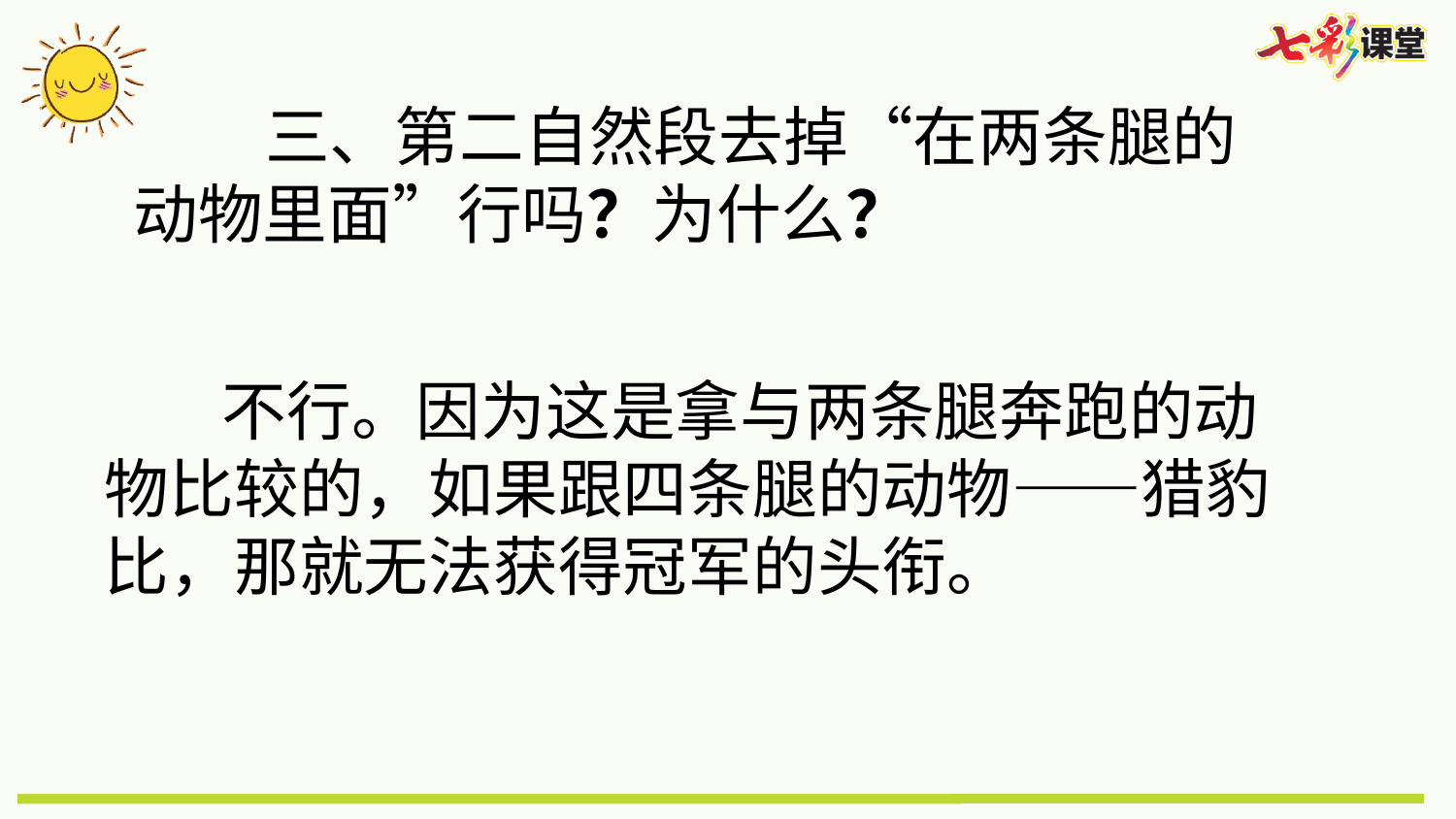

三、第二自然段去掉“在两条腿的动物里面”行吗？为什么？
       不行。因为这是拿与两条腿奔跑的动物比较的，如果跟四条腿的动物——猎豹比，那就无法获得冠军的头衔。